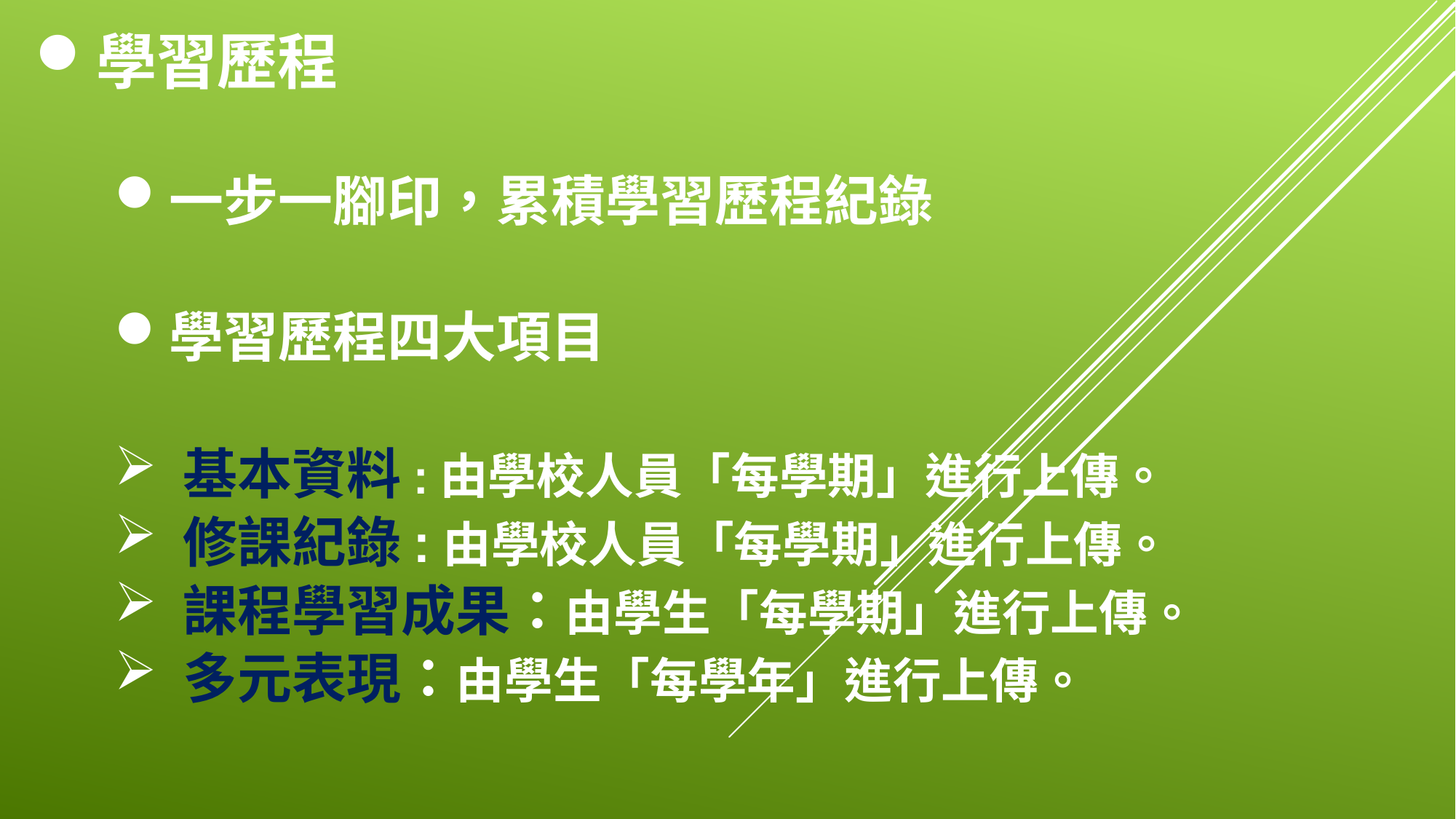

學習歷程

一步一腳印，累積學習歷程紀錄

學習歷程四大項目

基本資料:由學校人員「每學期」進行上傳。
修課紀錄:由學校人員「每學期」進行上傳。
課程學習成果：由學生「每學期」進行上傳。
多元表現：由學生「每學年」進行上傳。